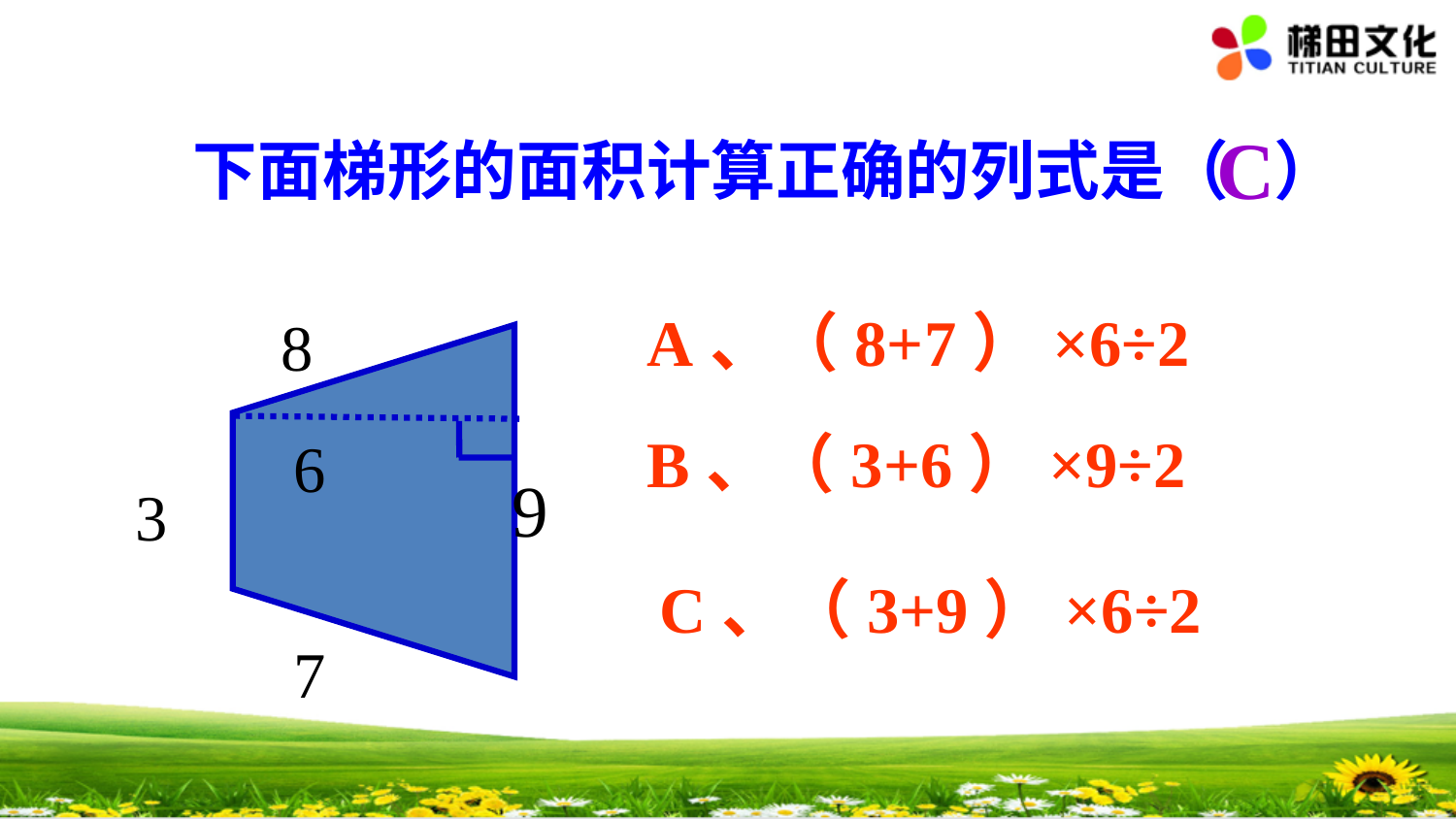

C
      下面梯形的面积计算正确的列式是（   ）
A、（8+7）×6÷2
8

B、（3+6）×9÷2
6
9
3
C、（3+9）×6÷2
7